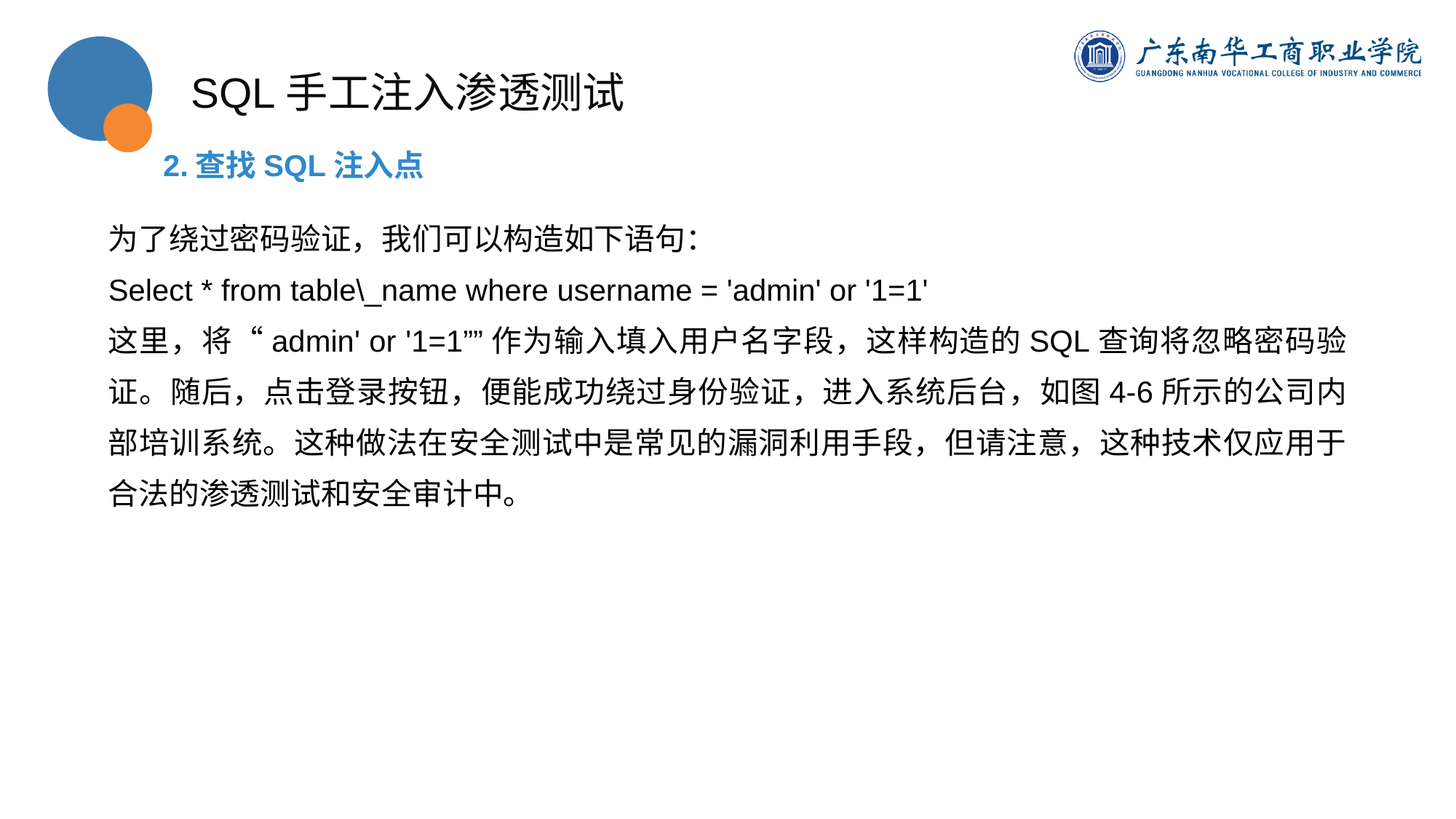

SQL手工注入渗透测试

2.查找SQL注入点
为了绕过密码验证，我们可以构造如下语句：
Select * from table\_name where username = 'admin' or '1=1'
这里，将“admin' or '1=1””作为输入填入用户名字段，这样构造的SQL查询将忽略密码验证。随后，点击登录按钮，便能成功绕过身份验证，进入系统后台，如图4-6所示的公司内部培训系统。这种做法在安全测试中是常见的漏洞利用手段，但请注意，这种技术仅应用于合法的渗透测试和安全审计中。